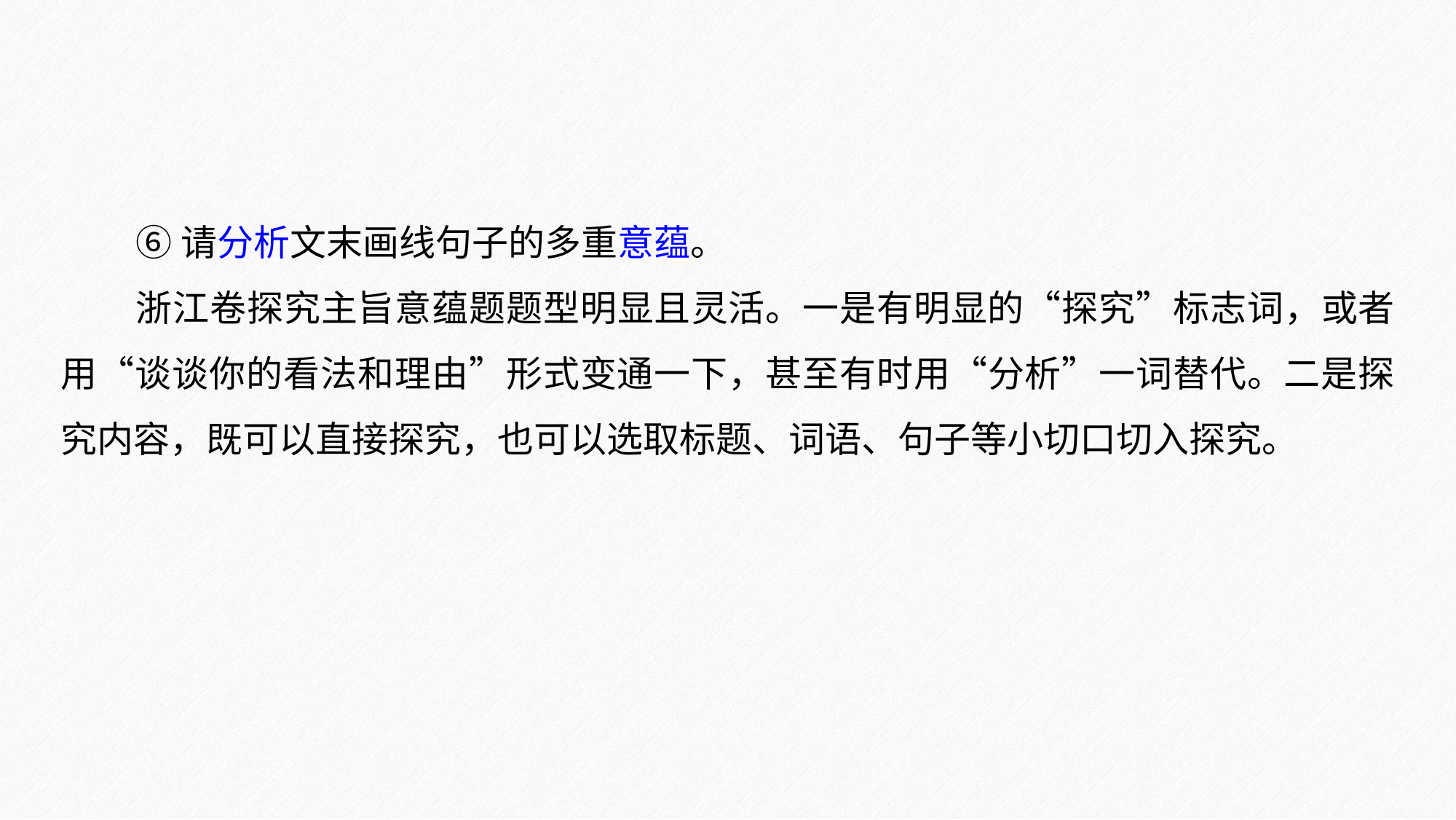

⑥请分析文末画线句子的多重意蕴。
浙江卷探究主旨意蕴题题型明显且灵活。一是有明显的“探究”标志词，或者用“谈谈你的看法和理由”形式变通一下，甚至有时用“分析”一词替代。二是探究内容，既可以直接探究，也可以选取标题、词语、句子等小切口切入探究。